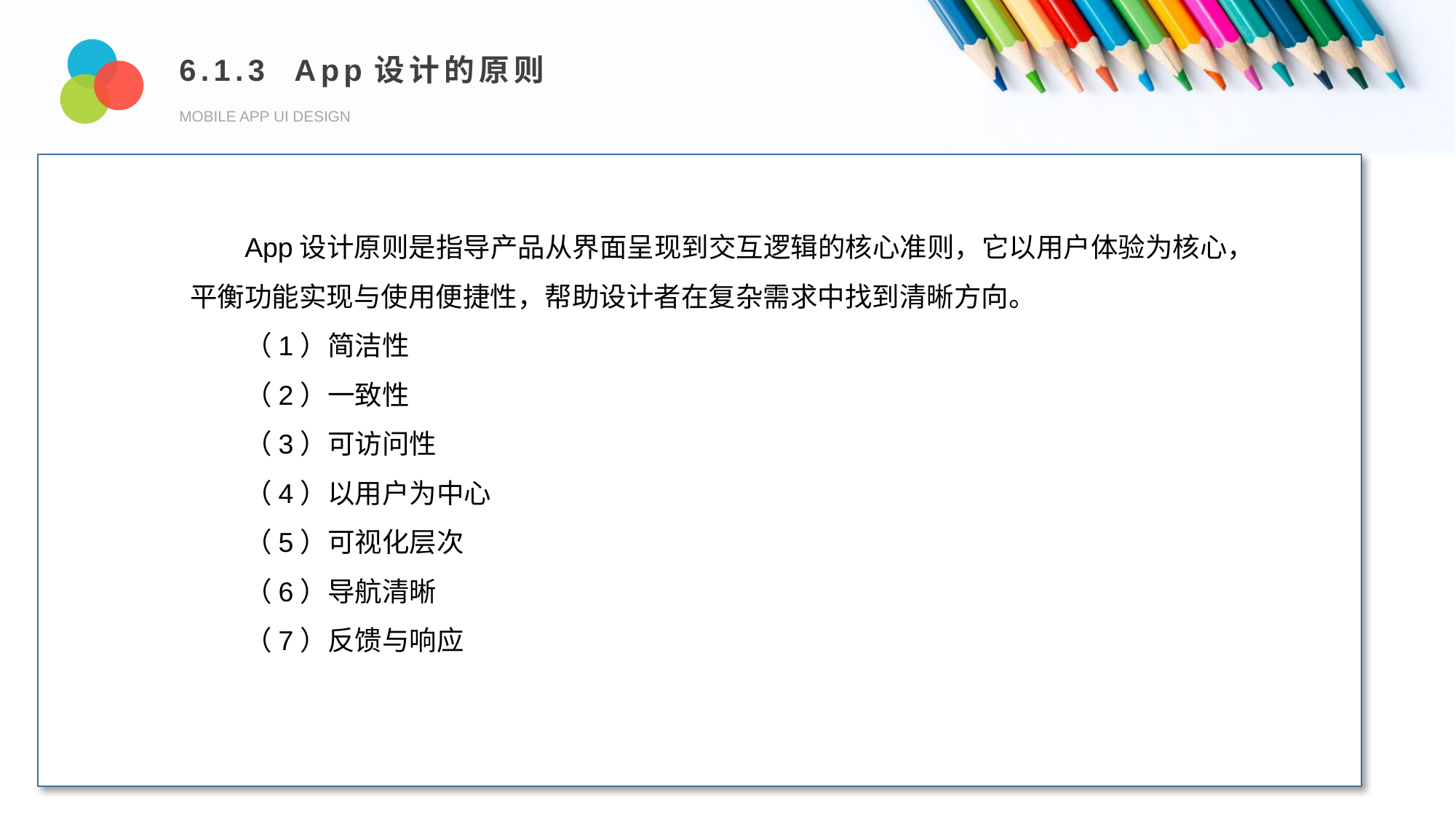

6.1.3  App设计的原则
MOBILE APP UI DESIGN
Design and Production
App设计原则是指导产品从界面呈现到交互逻辑的核心准则，它以用户体验为核心，平衡功能实现与使用便捷性，帮助设计者在复杂需求中找到清晰方向。
（1）简洁性
（2）一致性
（3）可访问性
（4）以用户为中心
（5）可视化层次
（6）导航清晰
（7）反馈与响应